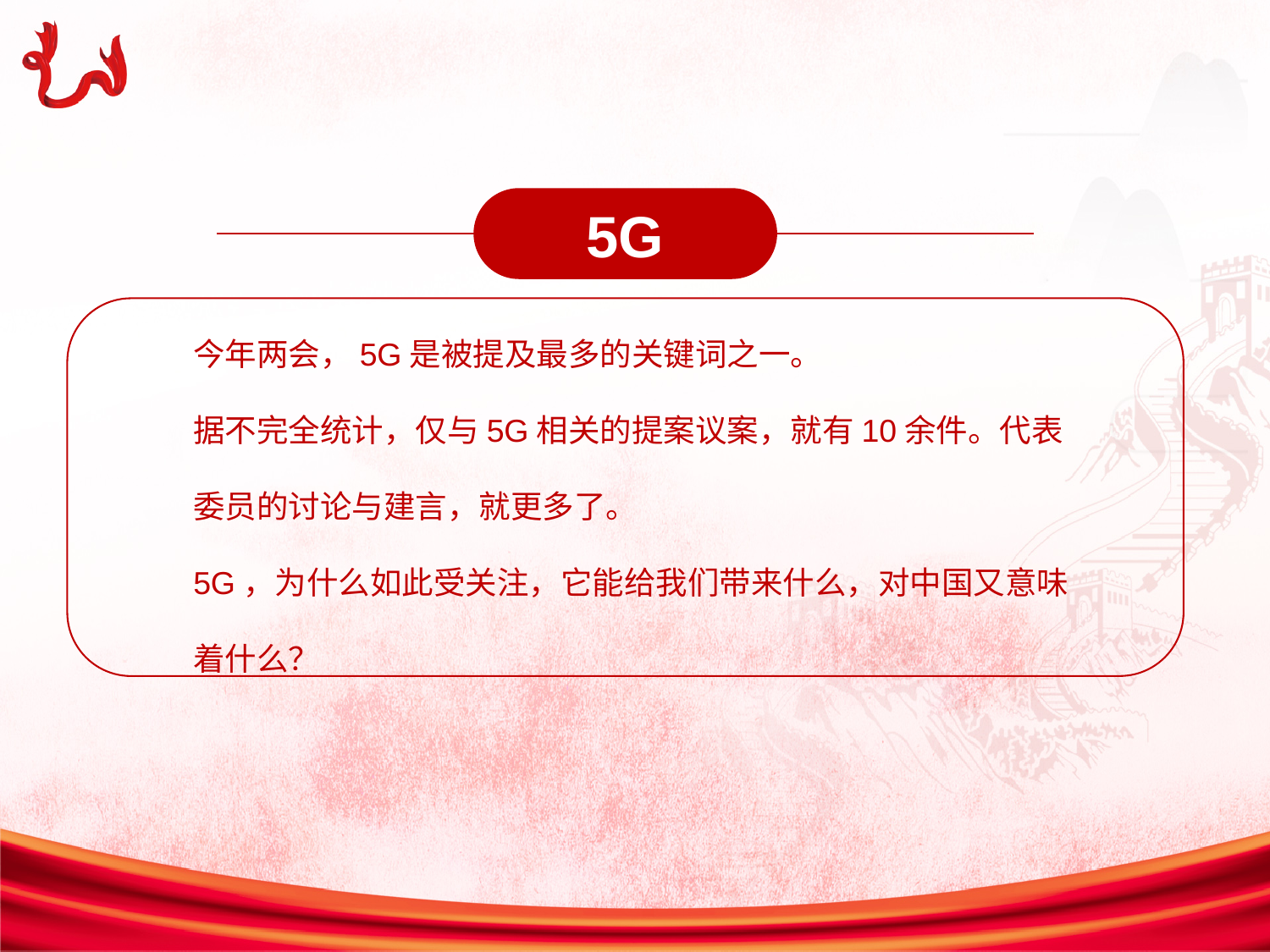

5G
今年两会，5G是被提及最多的关键词之一。
据不完全统计，仅与5G相关的提案议案，就有10余件。代表委员的讨论与建言，就更多了。
5G，为什么如此受关注，它能给我们带来什么，对中国又意味着什么？